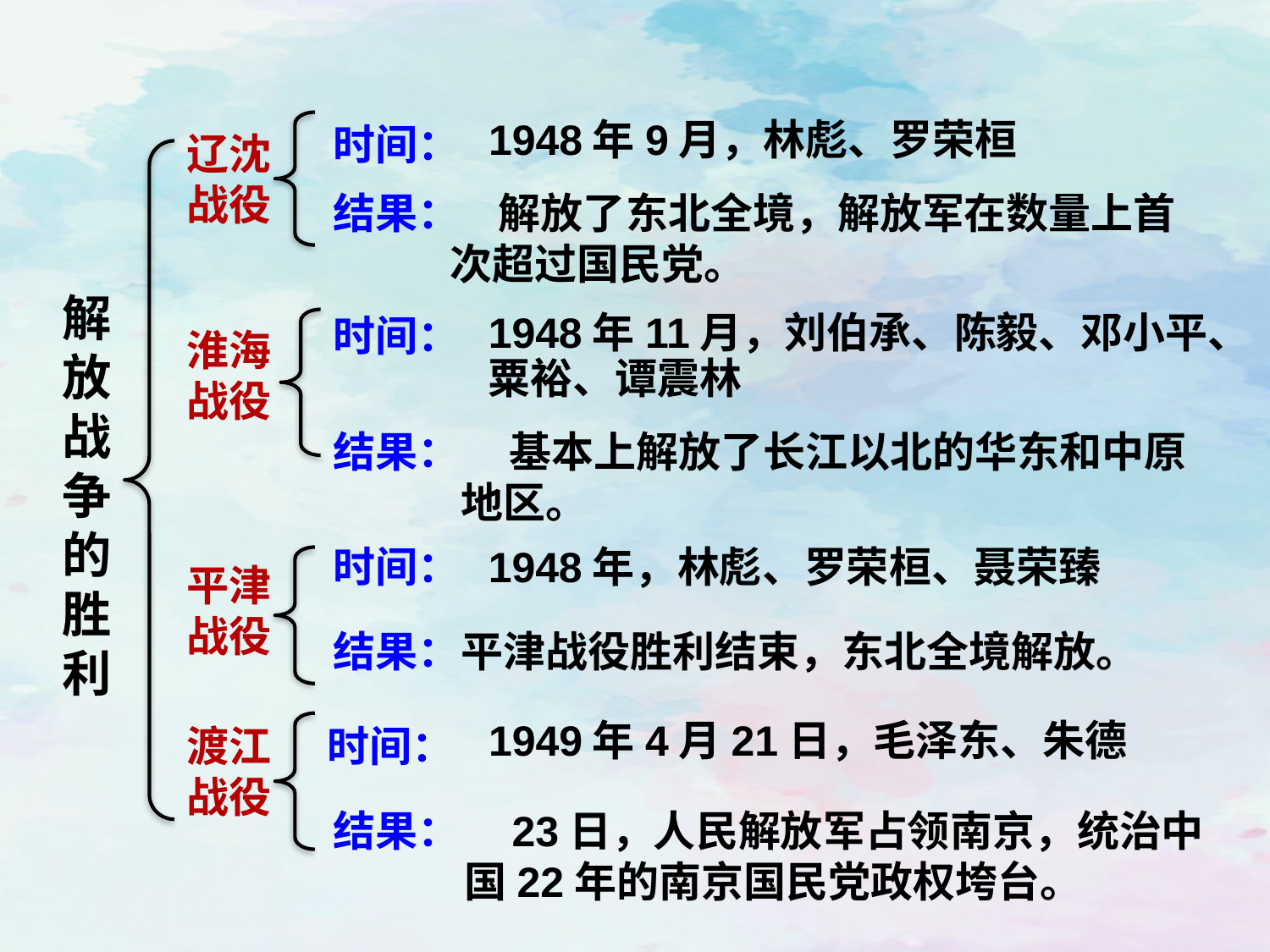

时间：
1948年9月，林彪、罗荣桓
辽沈战役

结果：
    解放了东北全境，解放军在数量上首次超过国民党。
解放战争的胜利
时间：
1948年11月，刘伯承、陈毅、邓小平、粟裕、谭震林

淮海战役
结果：
    基本上解放了长江以北的华东和中原地区。
时间：
1948年，林彪、罗荣桓、聂荣臻

平津战役
结果：
平津战役胜利结束，东北全境解放。
渡江战役

时间：
1949年4月21日，毛泽东、朱德
结果：
    23日，人民解放军占领南京，统治中国22年的南京国民党政权垮台。